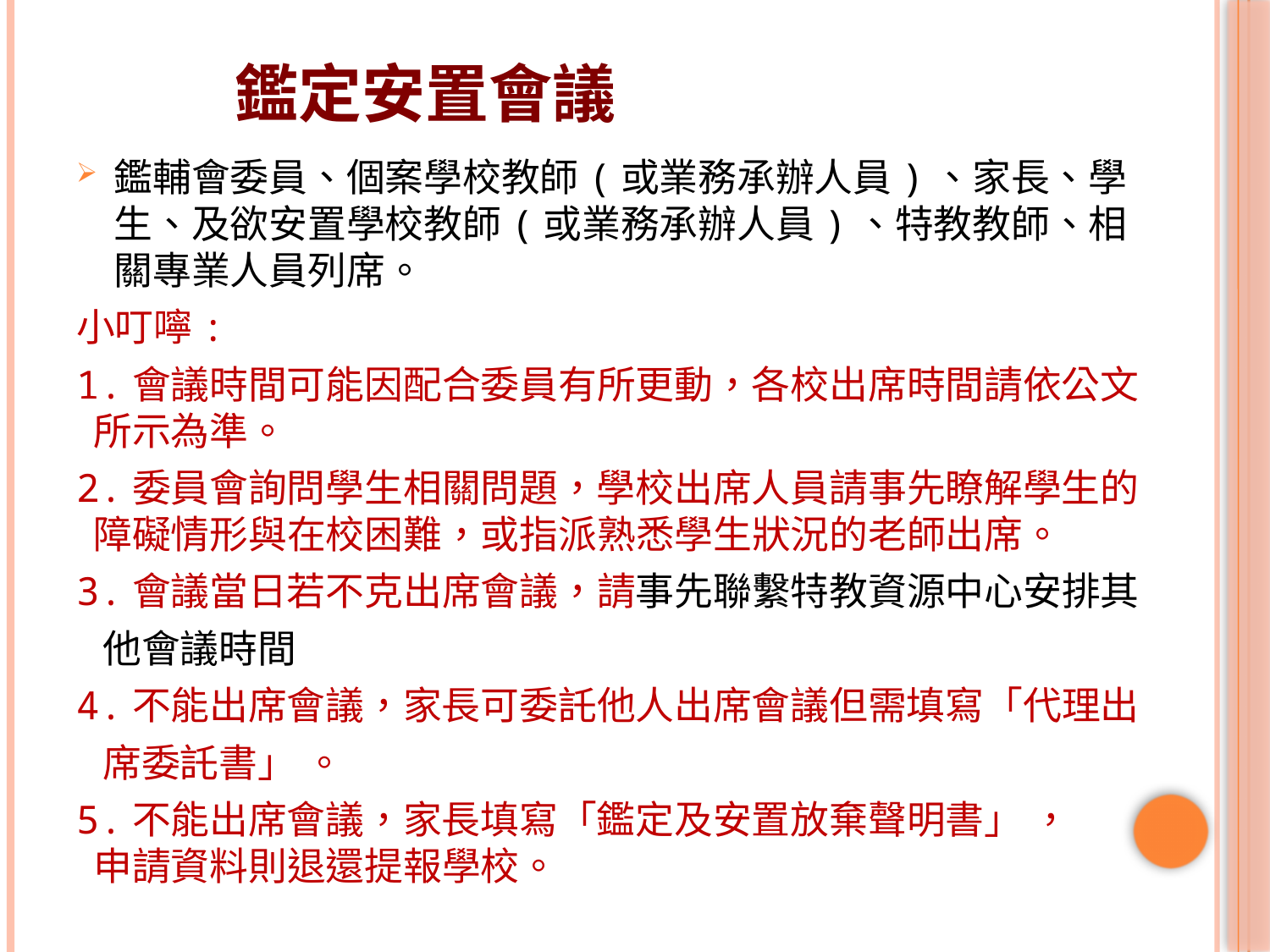

# 鑑定安置會議
鑑輔會委員、個案學校教師(或業務承辦人員)、家長、學生、及欲安置學校教師(或業務承辦人員)、特教教師、相關專業人員列席。
小叮嚀:
1.會議時間可能因配合委員有所更動，各校出席時間請依公文
  所示為準。
2.委員會詢問學生相關問題，學校出席人員請事先瞭解學生的
  障礙情形與在校困難，或指派熟悉學生狀況的老師出席。
3.會議當日若不克出席會議，請事先聯繫特教資源中心安排其
  他會議時間
4.不能出席會議，家長可委託他人出席會議但需填寫「代理出
  席委託書」 。
5.不能出席會議，家長填寫「鑑定及安置放棄聲明書」 ，
  申請資料則退還提報學校。